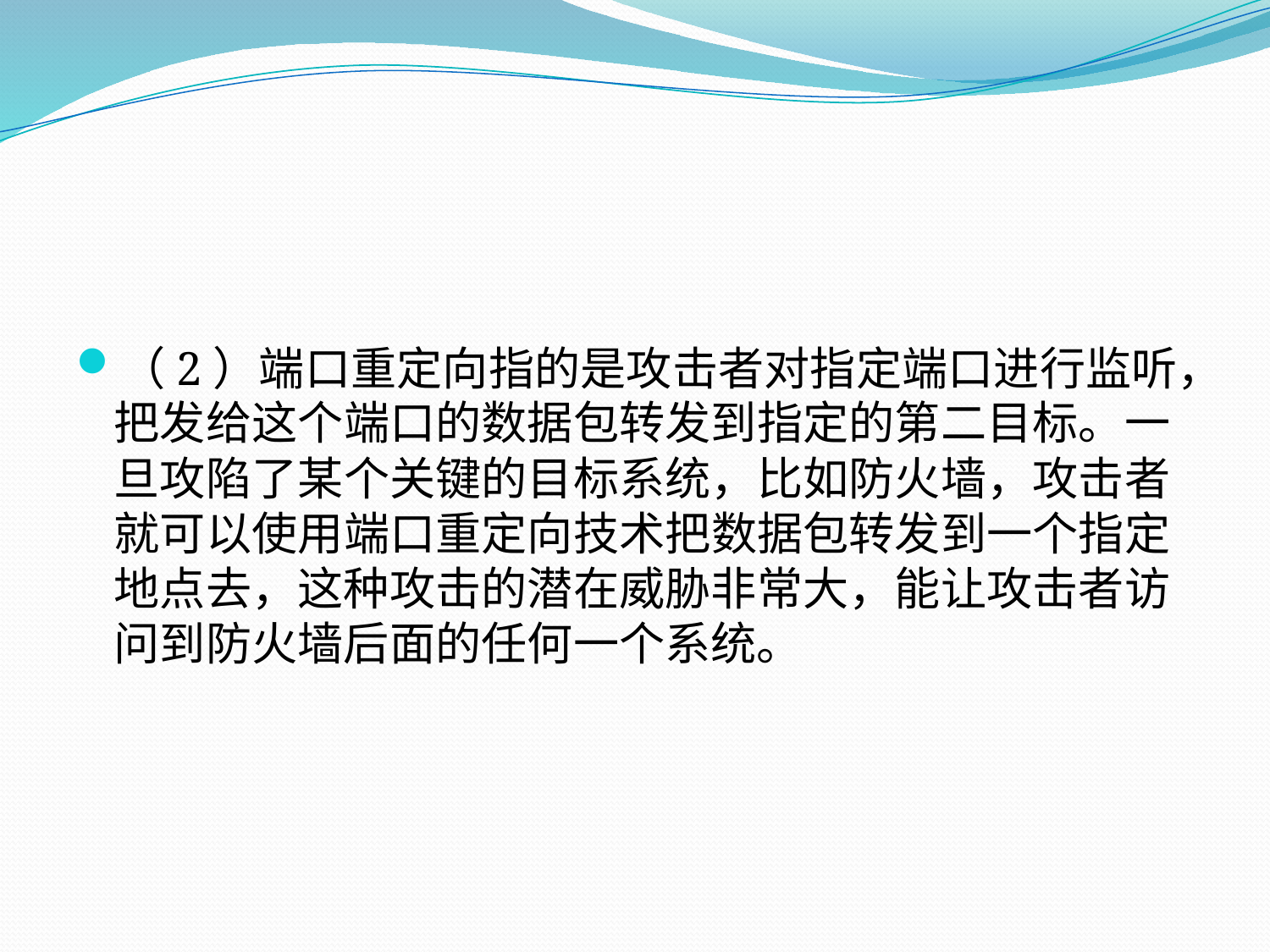

#

（2）端口重定向指的是攻击者对指定端口进行监听，把发给这个端口的数据包转发到指定的第二目标。一旦攻陷了某个关键的目标系统，比如防火墙，攻击者就可以使用端口重定向技术把数据包转发到一个指定地点去，这种攻击的潜在威胁非常大，能让攻击者访问到防火墙后面的任何一个系统。